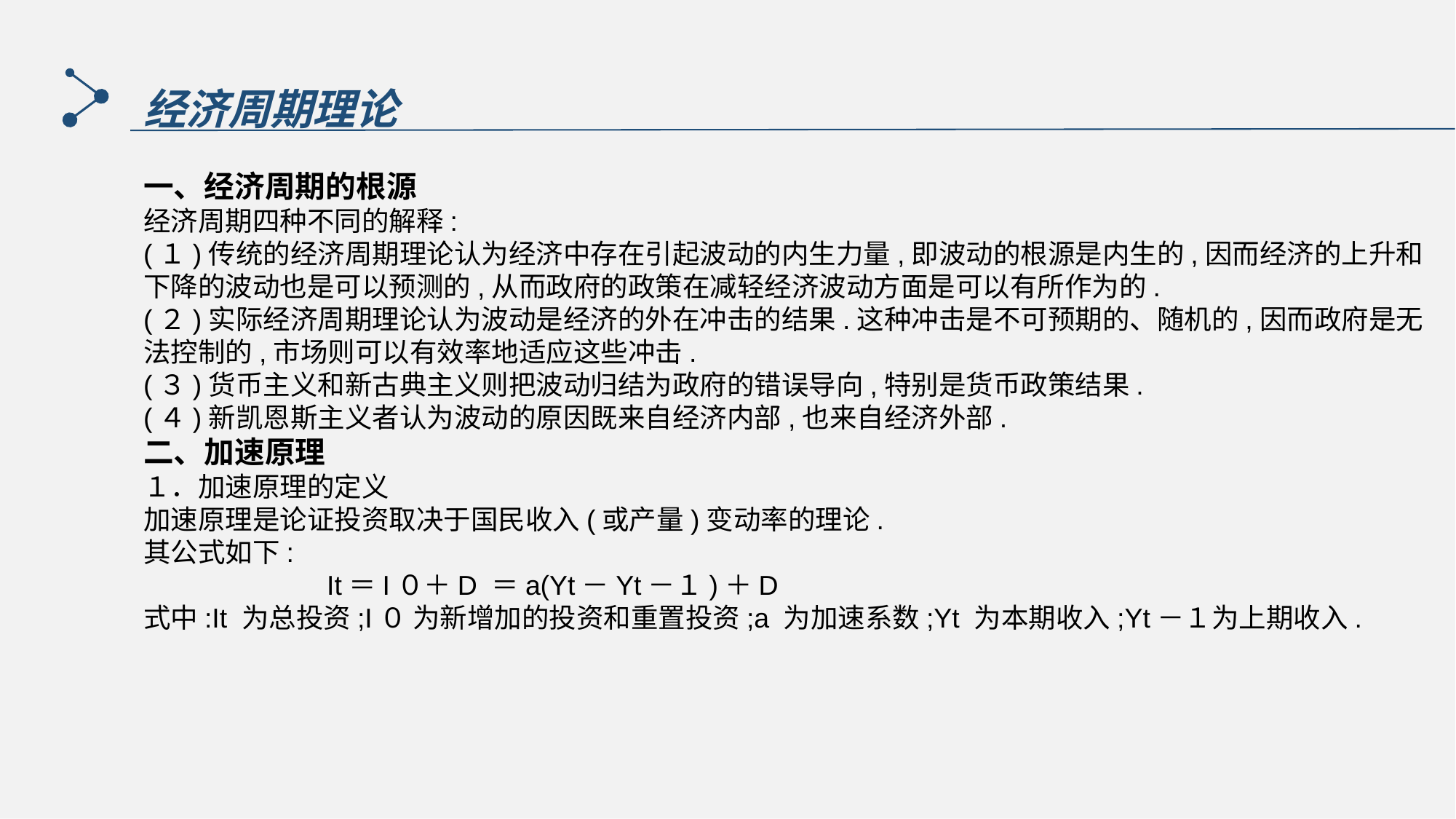

经济周期理论
一、经济周期的根源
经济周期四种不同的解释:
(１)传统的经济周期理论认为经济中存在引起波动的内生力量,即波动的根源是内生的,因而经济的上升和下降的波动也是可以预测的,从而政府的政策在减轻经济波动方面是可以有所作为的.
(２)实际经济周期理论认为波动是经济的外在冲击的结果.这种冲击是不可预期的、随机的,因而政府是无法控制的,市场则可以有效率地适应这些冲击.
(３)货币主义和新古典主义则把波动归结为政府的错误导向,特别是货币政策结果.
(４)新凯恩斯主义者认为波动的原因既来自经济内部,也来自经济外部.
二、加速原理
１．加速原理的定义
加速原理是论证投资取决于国民收入(或产量)变动率的理论.
其公式如下:
                        It＝I０＋D ＝a(Yt－Yt－１)＋D
式中:It 为总投资;I０ 为新增加的投资和重置投资;a 为加速系数;Yt 为本期收入;Yt－１为上期收入.